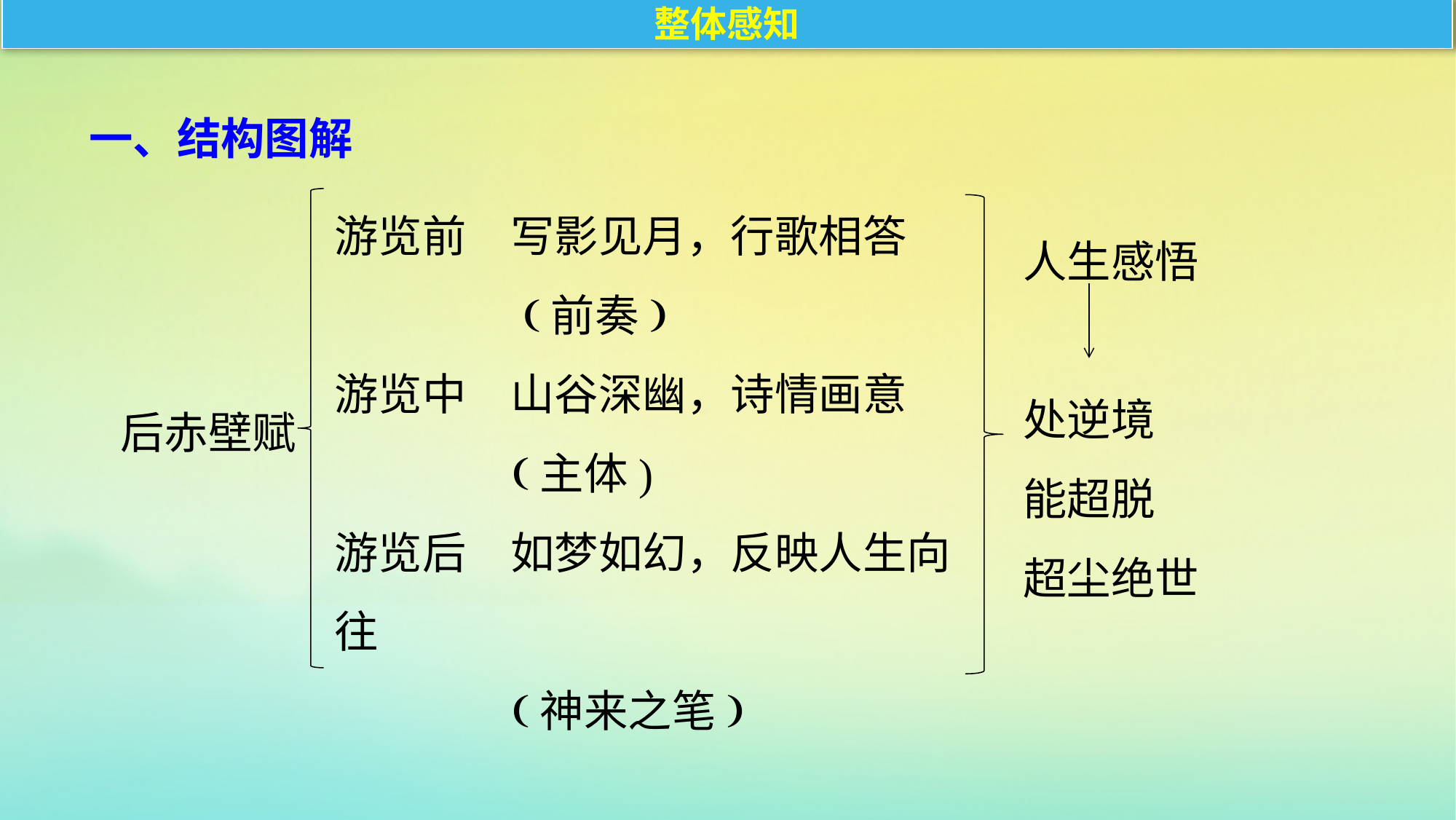

整体感知
一、结构图解
游览前　写影见月，行歌相答
                 (前奏)
游览中　山谷深幽，诗情画意
                (主体)
游览后　如梦如幻，反映人生向往
                (神来之笔)

人生感悟

处逆境
能超脱
超尘绝世
后赤壁赋